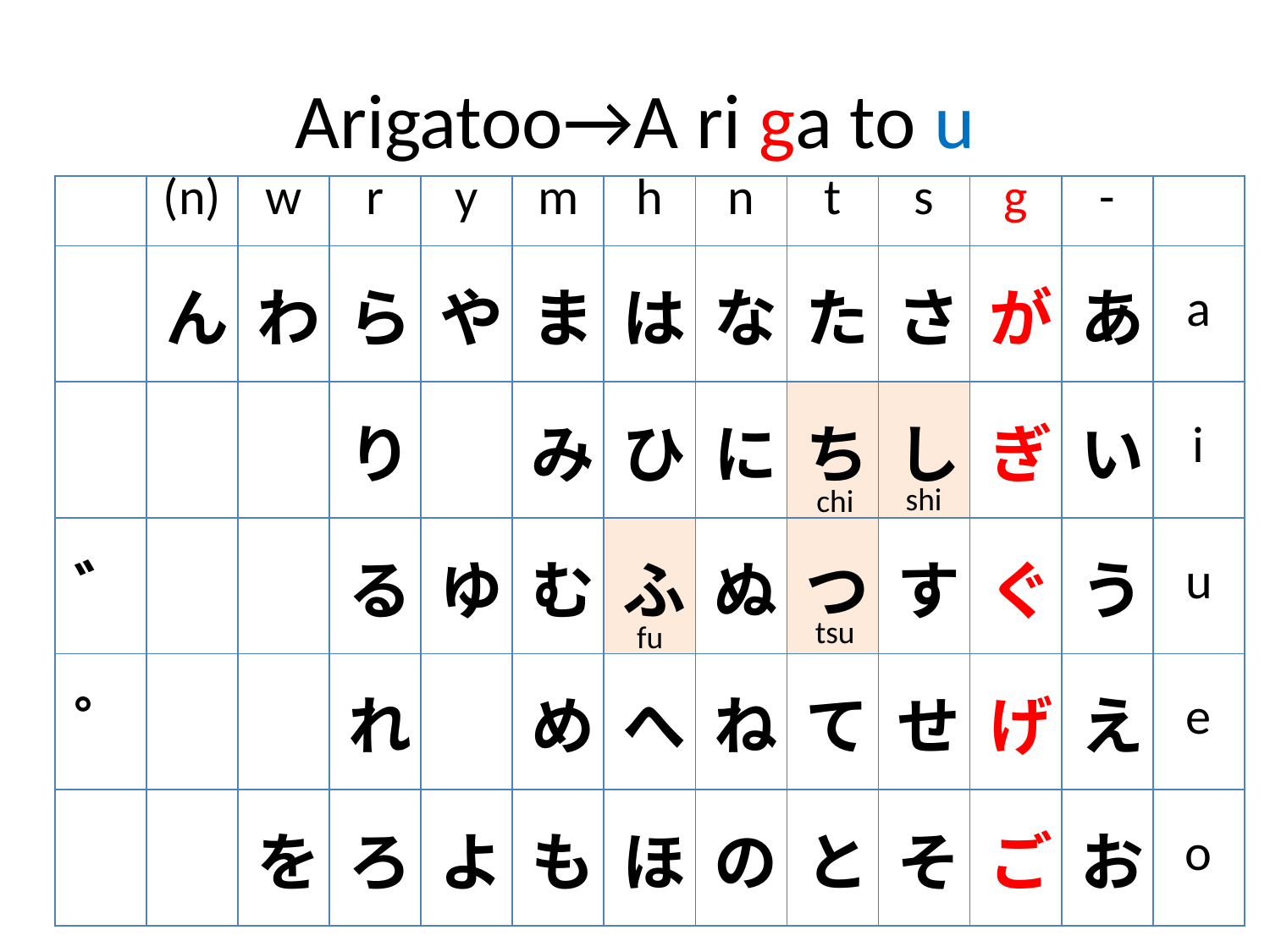

# Arigatoo→A ri ga to u
|  | (n) | w | r | y | m | h | n | t | s | g | - |  |
| --- | --- | --- | --- | --- | --- | --- | --- | --- | --- | --- | --- | --- |
|  | ん | わ | ら | や | ま | は | な | た | さ | が | あ | a |
|  |  |  | り |  | み | ひ | に | ち | し | ぎ | い | i |
| ゛ |  |  | る | ゆ | む | ふ | ぬ | つ | す | ぐ | う | u |
| ゜ |  |  | れ |  | め | へ | ね | て | せ | げ | え | e |
|  |  | を | ろ | よ | も | ほ | の | と | そ | ご | お | o |
shi
chi
tsu
fu